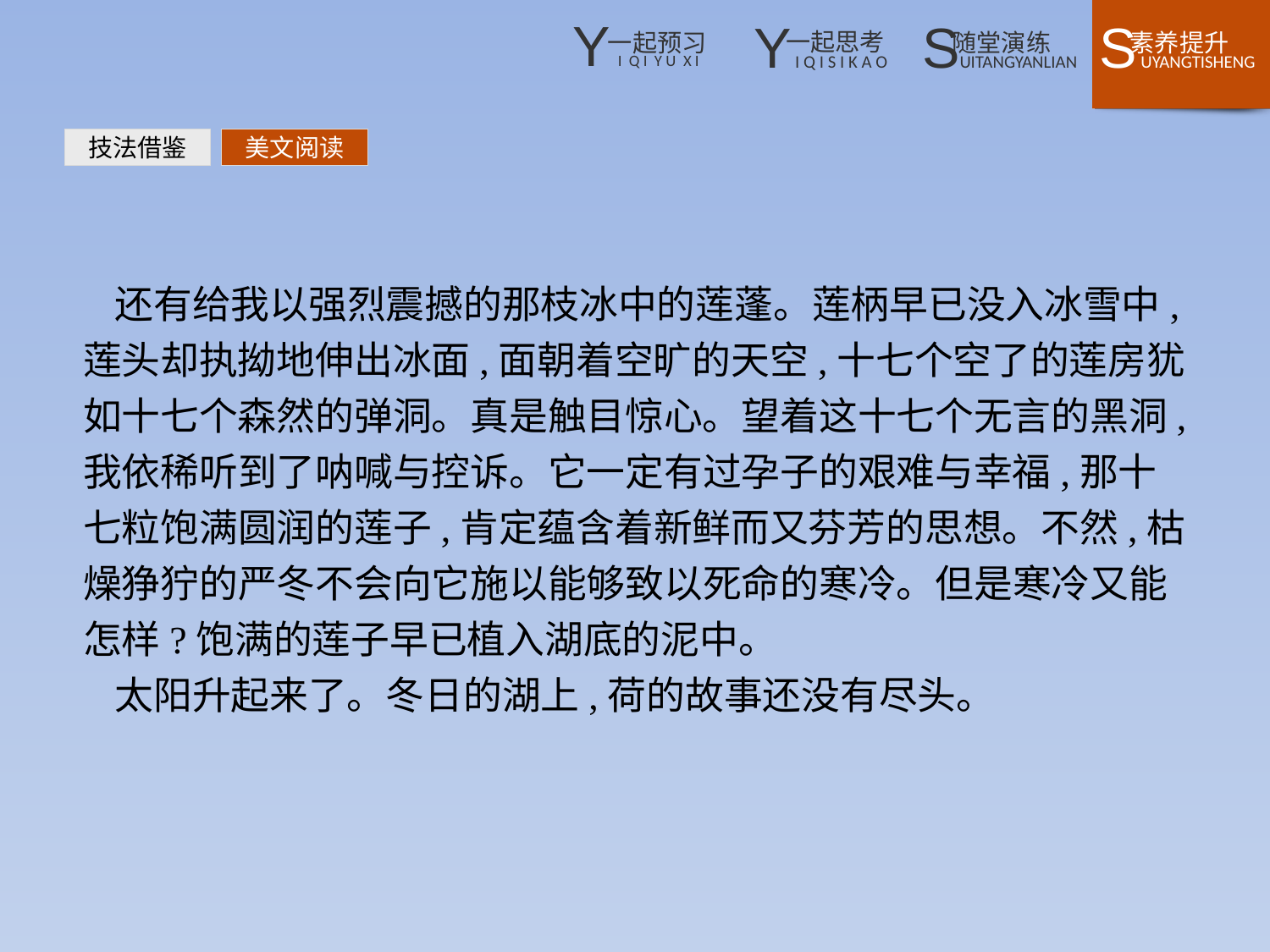

技法借鉴
美文阅读
还有给我以强烈震撼的那枝冰中的莲蓬。莲柄早已没入冰雪中,莲头却执拗地伸出冰面,面朝着空旷的天空,十七个空了的莲房犹如十七个森然的弹洞。真是触目惊心。望着这十七个无言的黑洞,我依稀听到了呐喊与控诉。它一定有过孕子的艰难与幸福,那十七粒饱满圆润的莲子,肯定蕴含着新鲜而又芬芳的思想。不然,枯燥狰狞的严冬不会向它施以能够致以死命的寒冷。但是寒冷又能怎样?饱满的莲子早已植入湖底的泥中。
太阳升起来了。冬日的湖上,荷的故事还没有尽头。